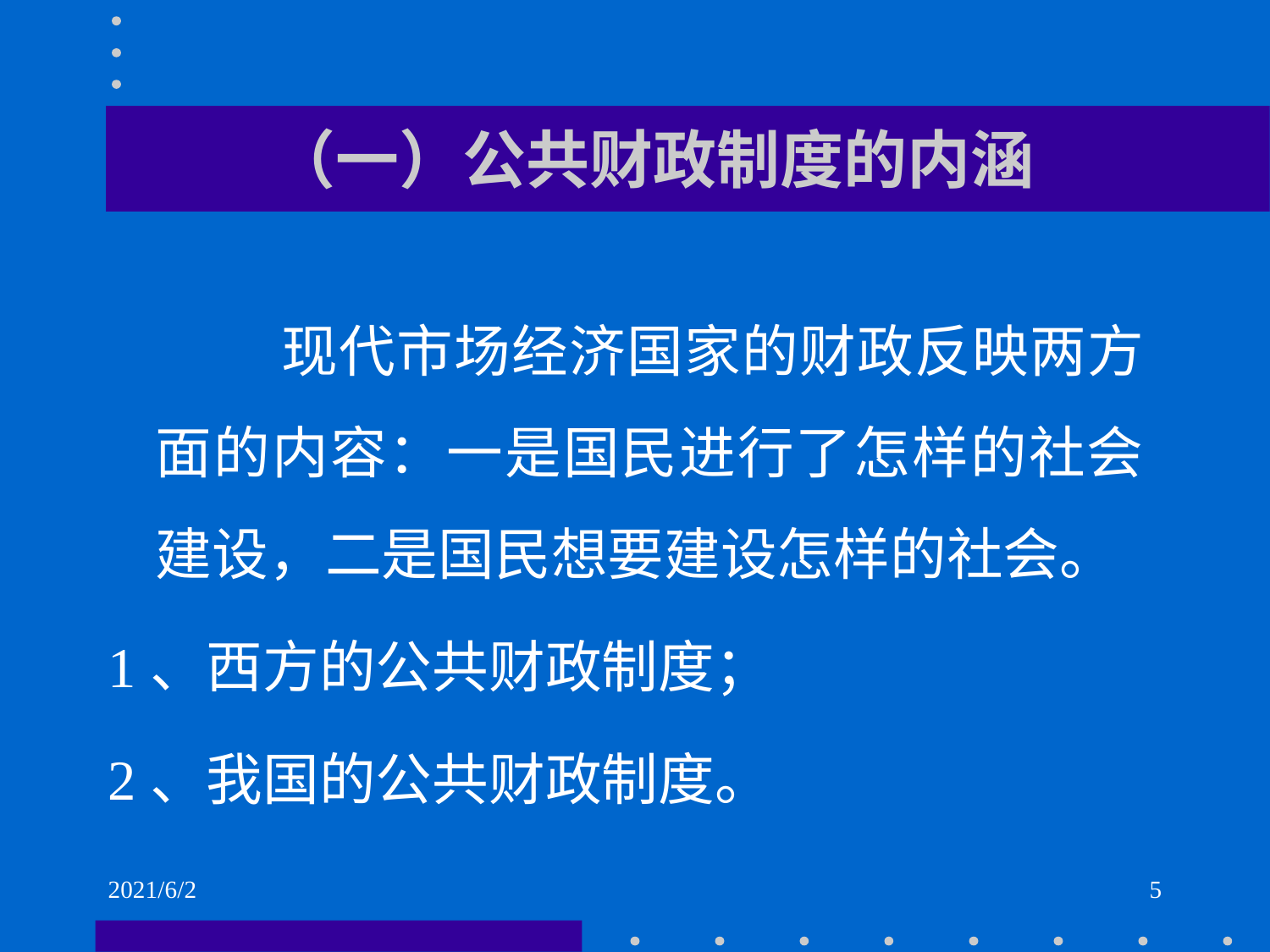

# （一）公共财政制度的内涵
        现代市场经济国家的财政反映两方面的内容：一是国民进行了怎样的社会建设，二是国民想要建设怎样的社会。
1、西方的公共财政制度；
2、我国的公共财政制度。
2021/6/2
5